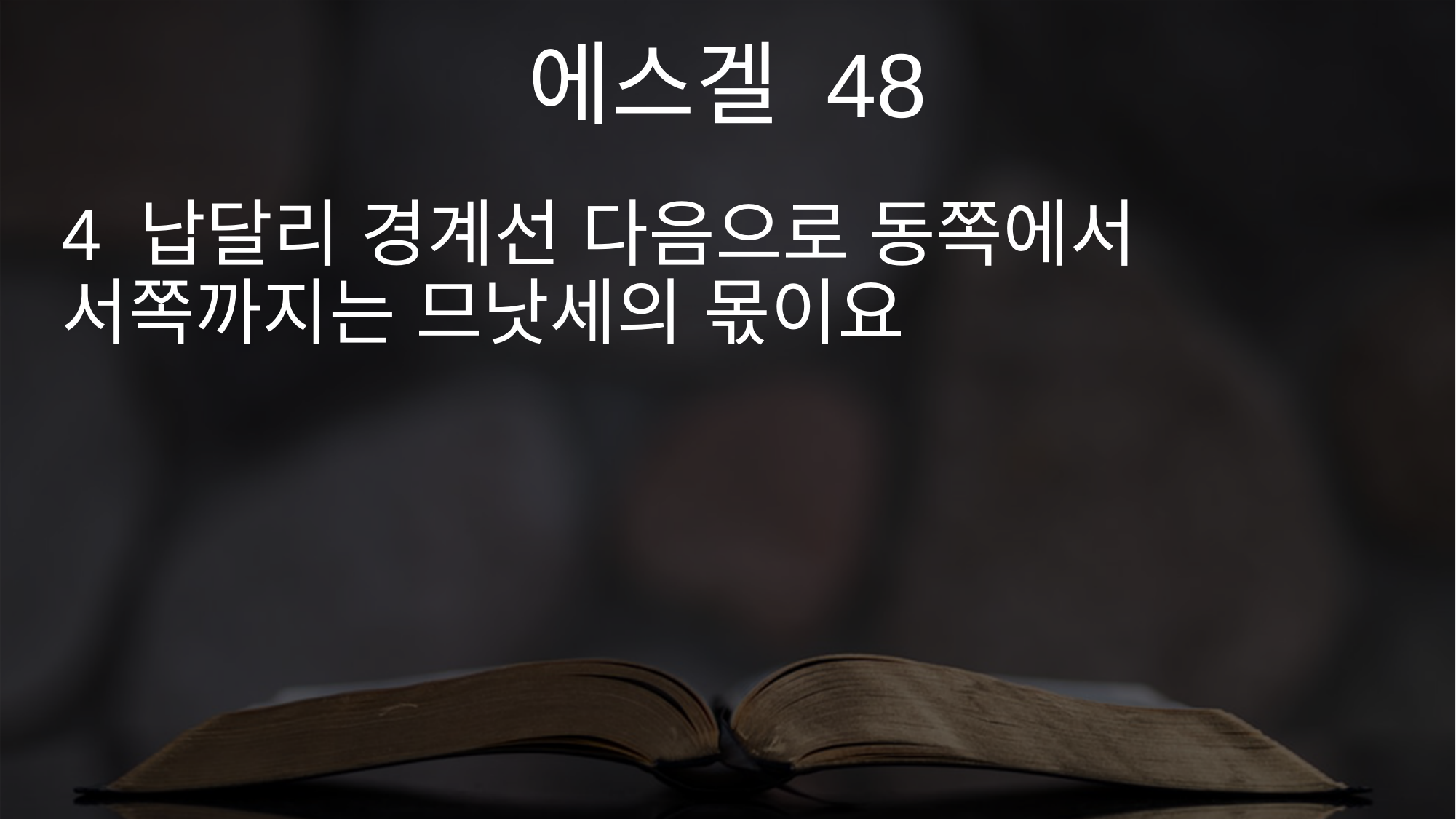

에스겔 48
4 납달리 경계선 다음으로 동쪽에서 서쪽까지는 므낫세의 몫이요